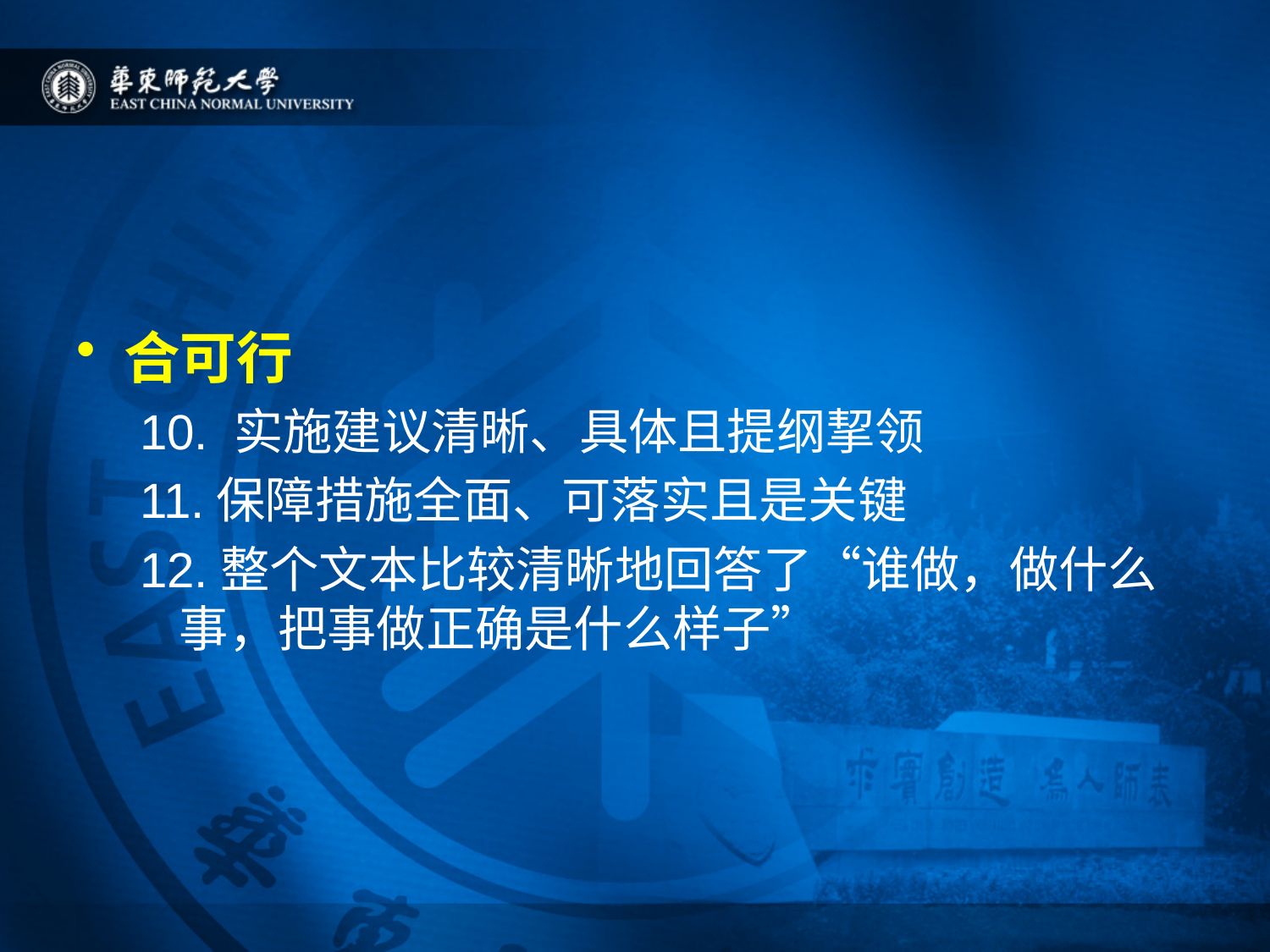

#
合可行
10. 实施建议清晰、具体且提纲挈领
11.保障措施全面、可落实且是关键
12.整个文本比较清晰地回答了“谁做，做什么事，把事做正确是什么样子”